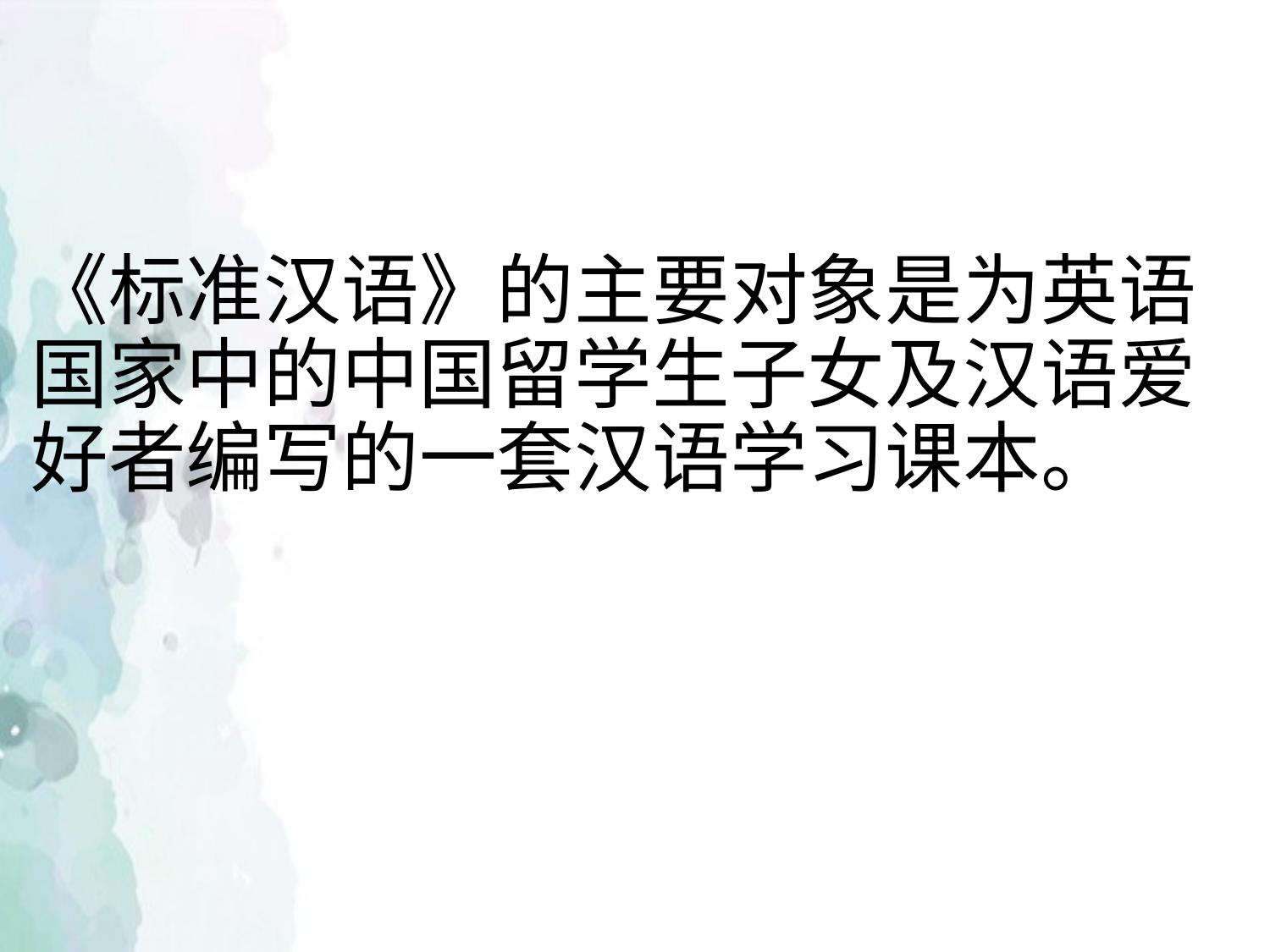

#
《标准汉语》的主要对象是为英语国家中的中国留学生子女及汉语爱好者编写的一套汉语学习课本。